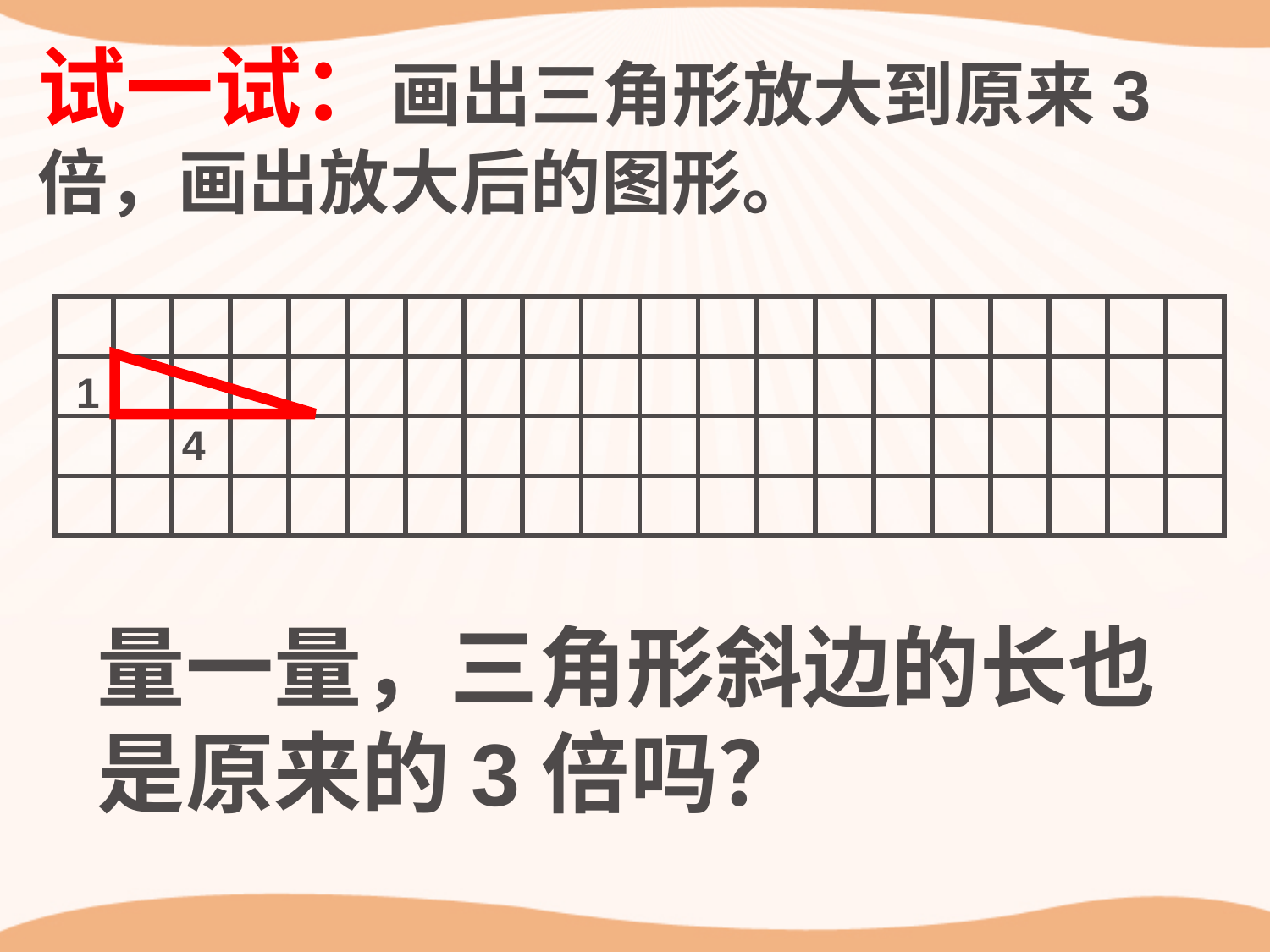

试一试：画出三角形放大到原来3倍，画出放大后的图形。
|  |  |  |  |  |  |  |  |  |  |  |  |  |  |  |  |  |  |  |  |
| --- | --- | --- | --- | --- | --- | --- | --- | --- | --- | --- | --- | --- | --- | --- | --- | --- | --- | --- | --- |
|  |  |  |  |  |  |  |  |  |  |  |  |  |  |  |  |  |  |  |  |
|  |  |  |  |  |  |  |  |  |  |  |  |  |  |  |  |  |  |  |  |
|  |  |  |  |  |  |  |  |  |  |  |  |  |  |  |  |  |  |  |  |

1
4
量一量，三角形斜边的长也是原来的3倍吗？